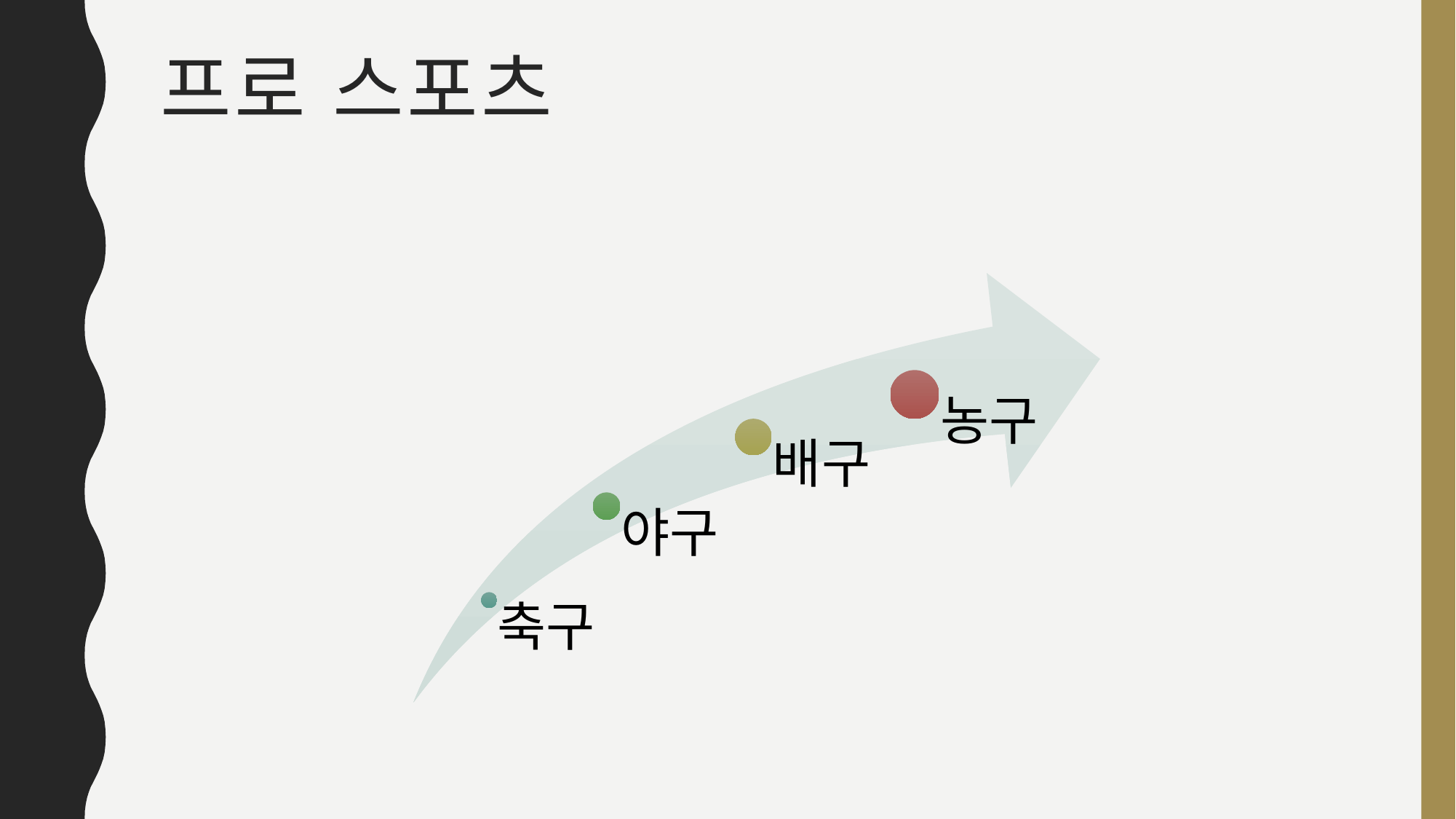

# 프로 스포츠
축구
야구
배구
농구